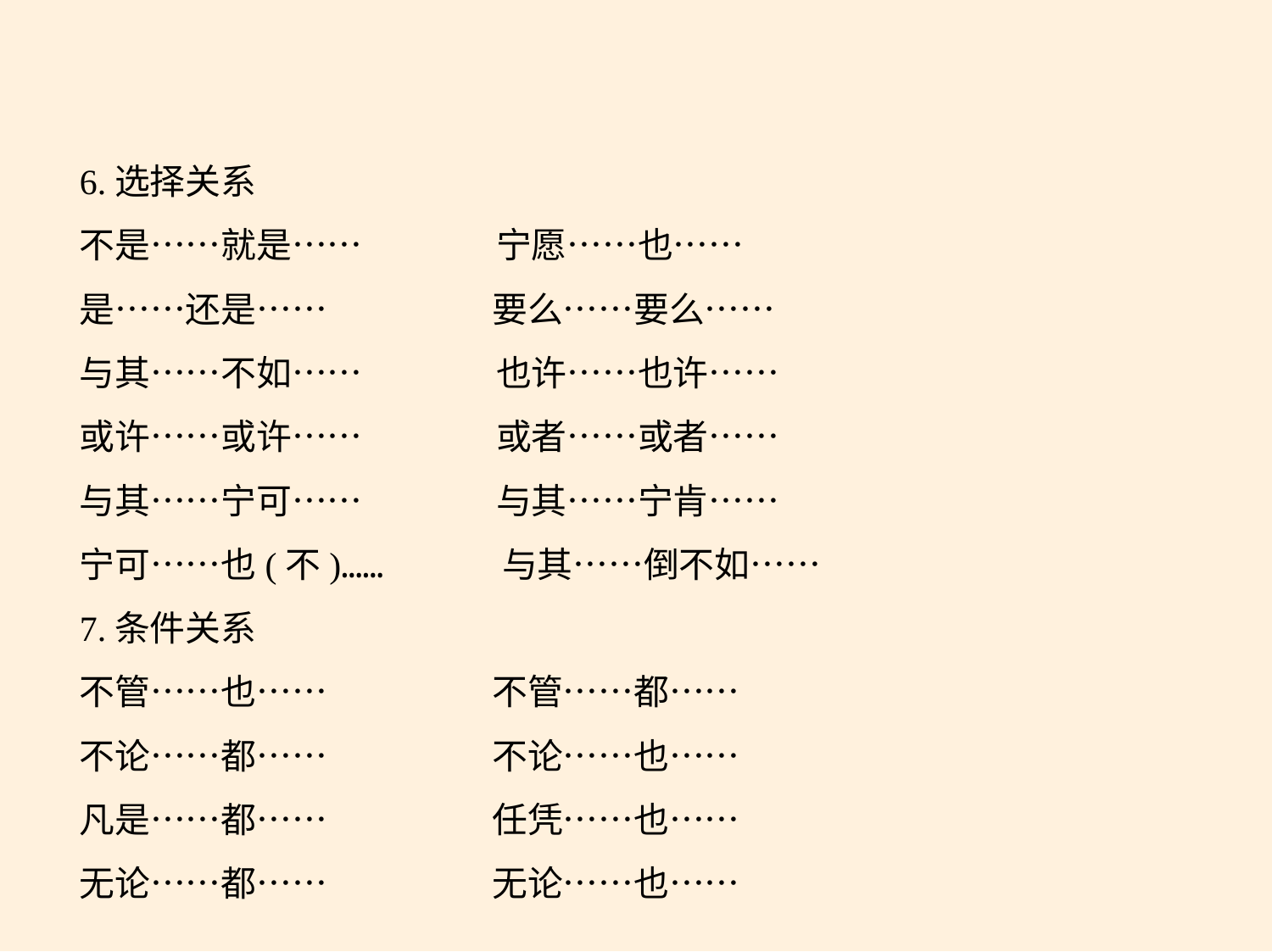

6.选择关系
不是……就是……　　        宁愿……也……
是……还是……　　            要么……要么……
与其……不如……　        　也许……也许……
或许……或许……　        　或者……或者……
与其……宁可……　　        与其……宁肯……
宁可……也(不)……　     　与其……倒不如……
7.条件关系
不管……也……　　            不管……都……
不论……都……　　            不论……也……
凡是……都……　　            任凭……也……
无论……都……　　            无论……也……